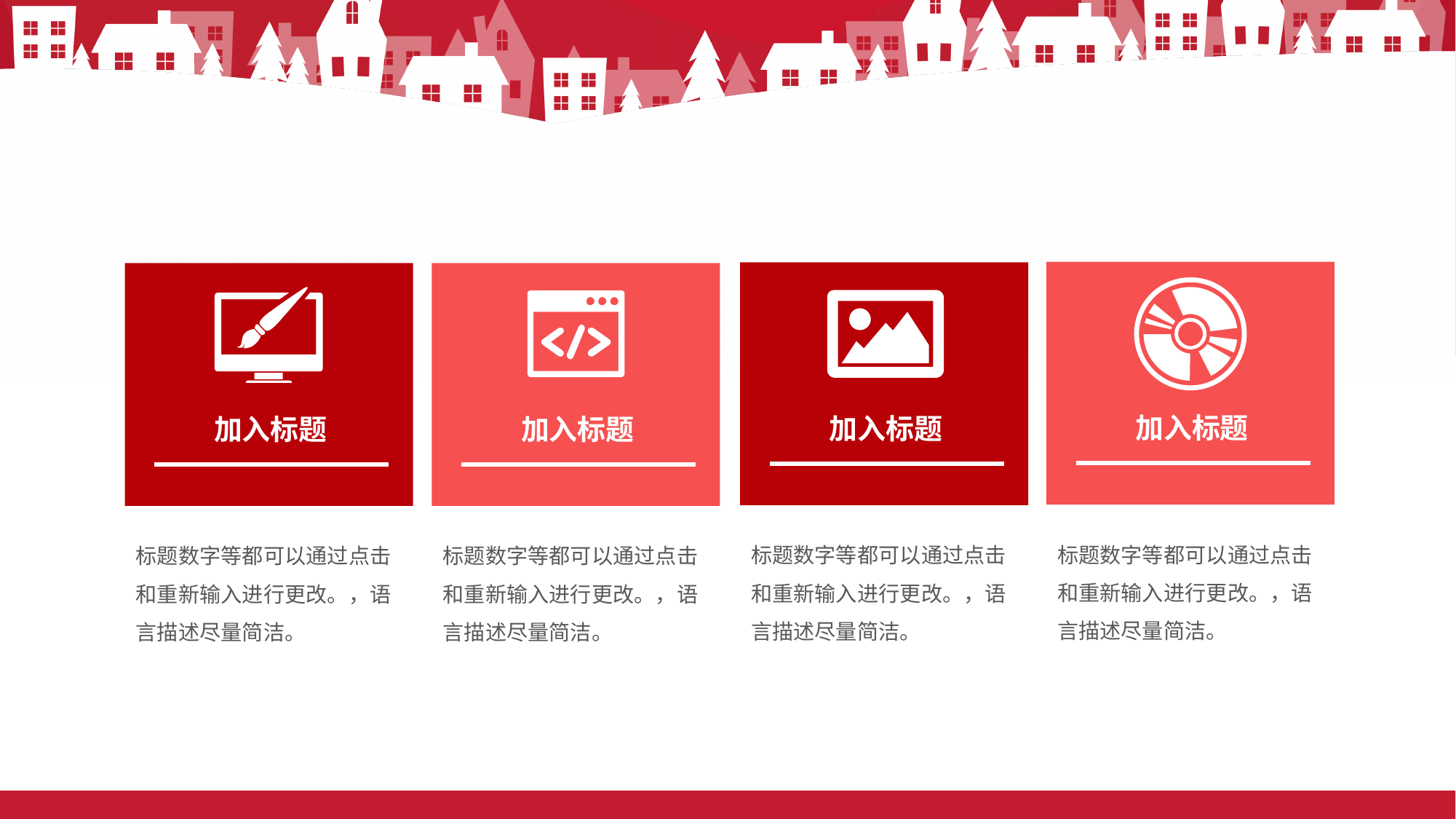

加入标题
加入标题
加入标题
加入标题
标题数字等都可以通过点击和重新输入进行更改。，语言描述尽量简洁。
标题数字等都可以通过点击和重新输入进行更改。，语言描述尽量简洁。
标题数字等都可以通过点击和重新输入进行更改。，语言描述尽量简洁。
标题数字等都可以通过点击和重新输入进行更改。，语言描述尽量简洁。